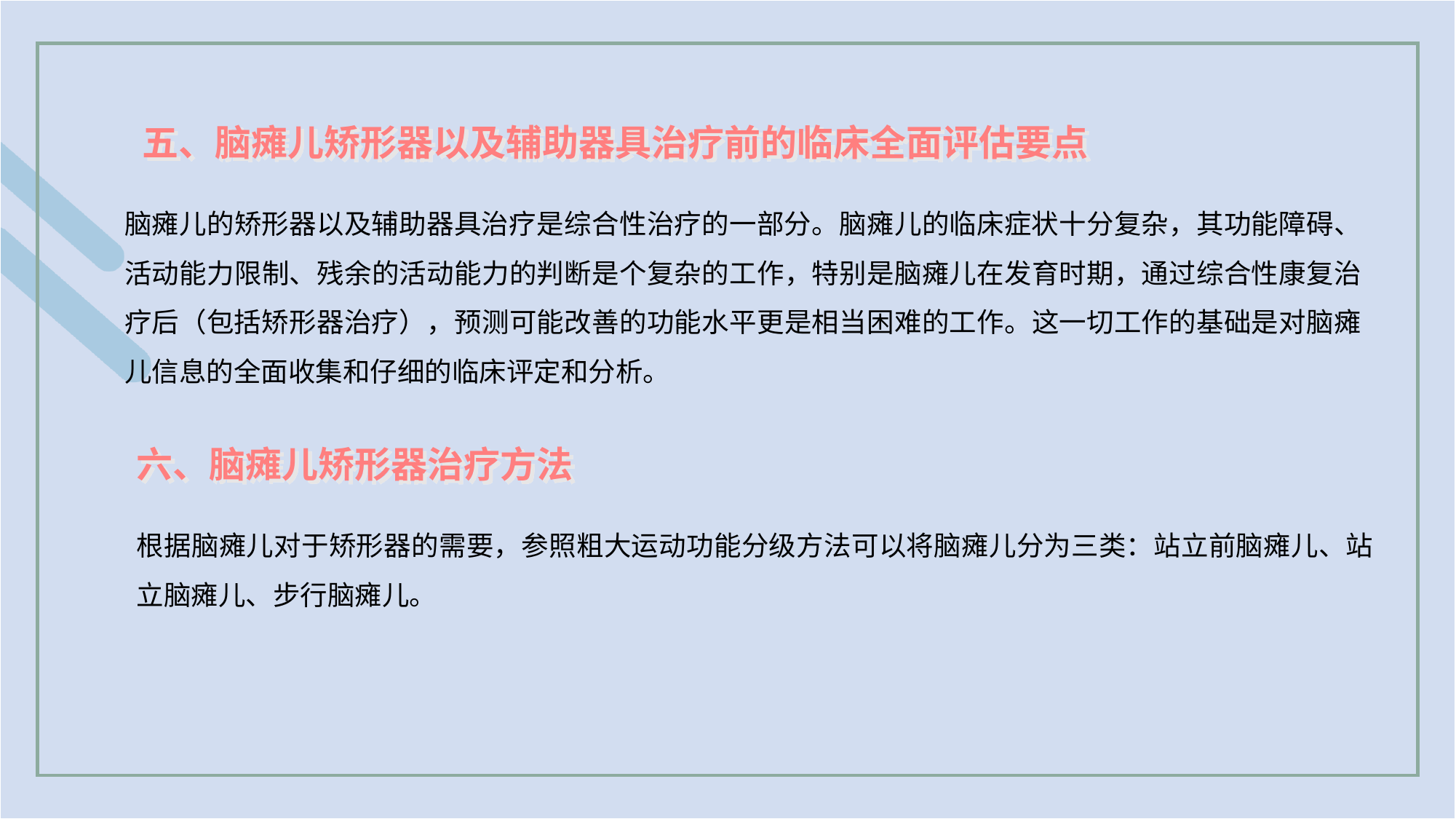

五、脑瘫儿矫形器以及辅助器具治疗前的临床全面评估要点
脑瘫儿的矫形器以及辅助器具治疗是综合性治疗的一部分。脑瘫儿的临床症状十分复杂，其功能障碍、活动能力限制、残余的活动能力的判断是个复杂的工作，特别是脑瘫儿在发育时期，通过综合性康复治疗后（包括矫形器治疗），预测可能改善的功能水平更是相当困难的工作。这一切工作的基础是对脑瘫儿信息的全面收集和仔细的临床评定和分析。
六、脑瘫儿矫形器治疗方法
根据脑瘫儿对于矫形器的需要，参照粗大运动功能分级方法可以将脑瘫儿分为三类：站立前脑瘫儿、站立脑瘫儿、步行脑瘫儿。